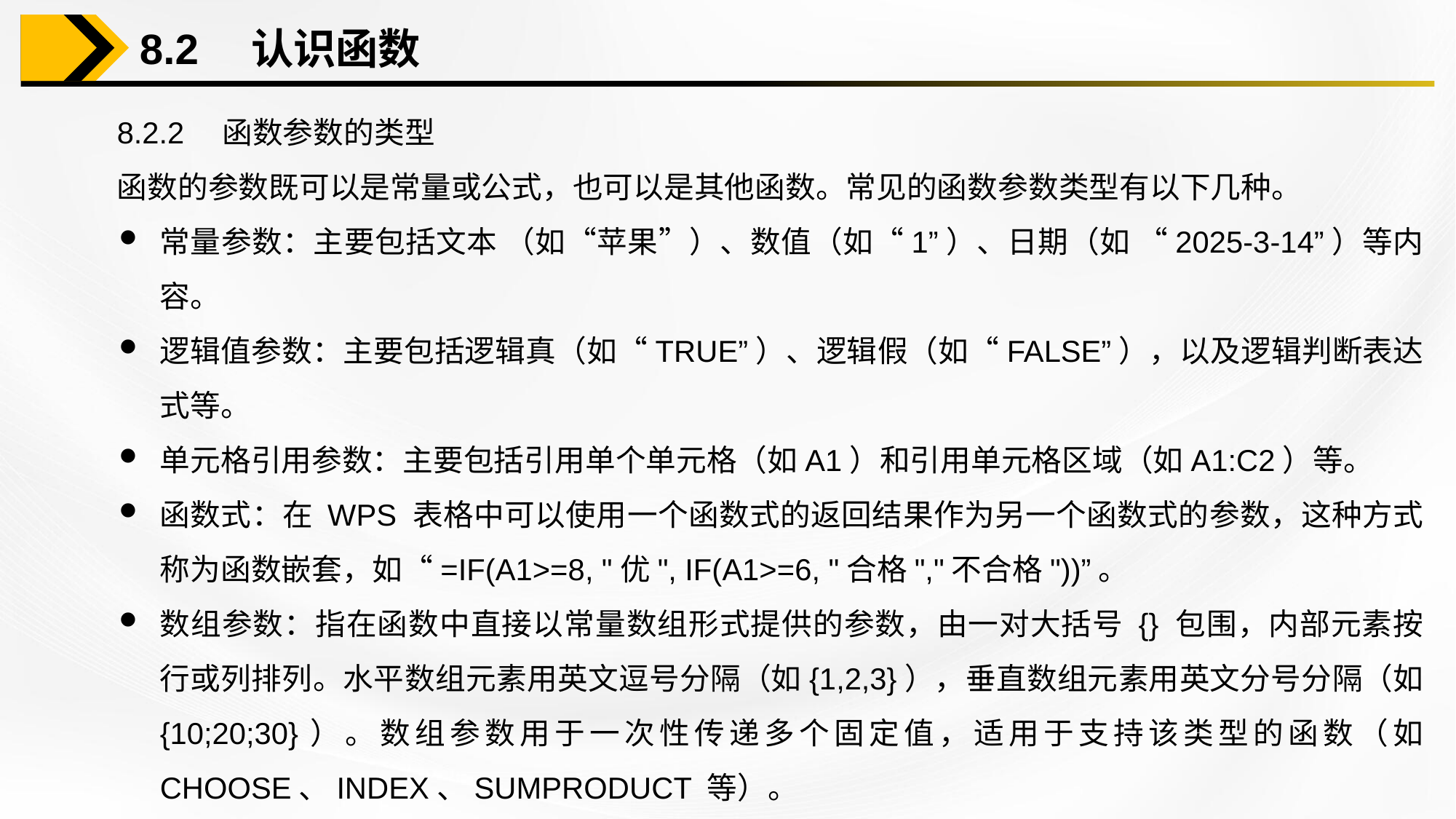

8.2　认识函数
8.2.2　函数参数的类型
函数的参数既可以是常量或公式，也可以是其他函数。常见的函数参数类型有以下几种。
常量参数：主要包括文本 （如“苹果”）、数值（如“1”）、日期（如 “2025-3-14”）等内容。
逻辑值参数：主要包括逻辑真（如“TRUE”）、逻辑假（如“FALSE”），以及逻辑判断表达式等。
单元格引用参数：主要包括引用单个单元格（如A1）和引用单元格区域（如A1:C2）等。
函数式：在 WPS 表格中可以使用一个函数式的返回结果作为另一个函数式的参数，这种方式称为函数嵌套，如“=IF(A1>=8, "优", IF(A1>=6, "合格","不合格"))”。
数组参数：指在函数中直接以常量数组形式提供的参数，由一对大括号 {} 包围，内部元素按行或列排列。水平数组元素用英文逗号分隔（如{1,2,3}），垂直数组元素用英文分号分隔（如 {10;20;30}）。数组参数用于一次性传递多个固定值，适用于支持该类型的函数（如 CHOOSE、INDEX、SUMPRODUCT 等）。